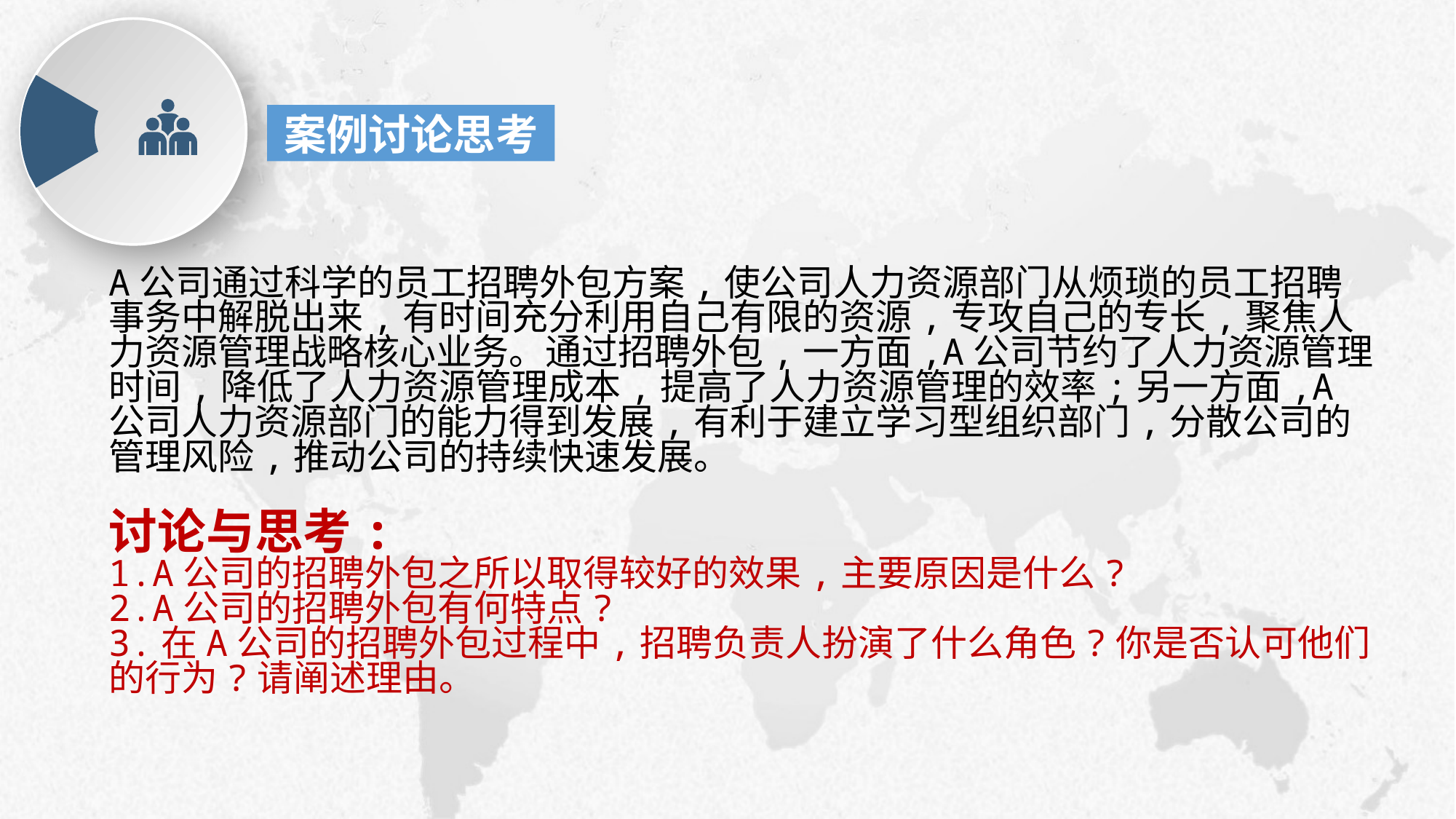

案例讨论思考
e7d195523061f1c0deeec63e560781cfd59afb0ea006f2a87ABB68BF51EA6619813959095094C18C62A12F549504892A4AAA8C1554C6663626E05CA27F281A14E6983772AFC3FB97135759321DEA3D70CCCB10945EC5A0322096E752803368C2184698845E3CCD6DB7F651295A8E4F3FDC19EA64A2B4A4AC1434B55AAE41CF0BF61B375C23F3039959E085EE760725AA
A公司通过科学的员工招聘外包方案,使公司人力资源部门从烦琐的员工招聘事务中解脱出来,有时间充分利用自己有限的资源,专攻自己的专长,聚焦人力资源管理战略核心业务。通过招聘外包,一方面,A公司节约了人力资源管理时间,降低了人力资源管理成本,提高了人力资源管理的效率;另一方面,A公司人力资源部门的能力得到发展,有利于建立学习型组织部门,分散公司的管理风险,推动公司的持续快速发展。

讨论与思考:
1.A公司的招聘外包之所以取得较好的效果,主要原因是什么?
2.A公司的招聘外包有何特点?
3.在A公司的招聘外包过程中,招聘负责人扮演了什么角色?你是否认可他们的行为?请阐述理由。